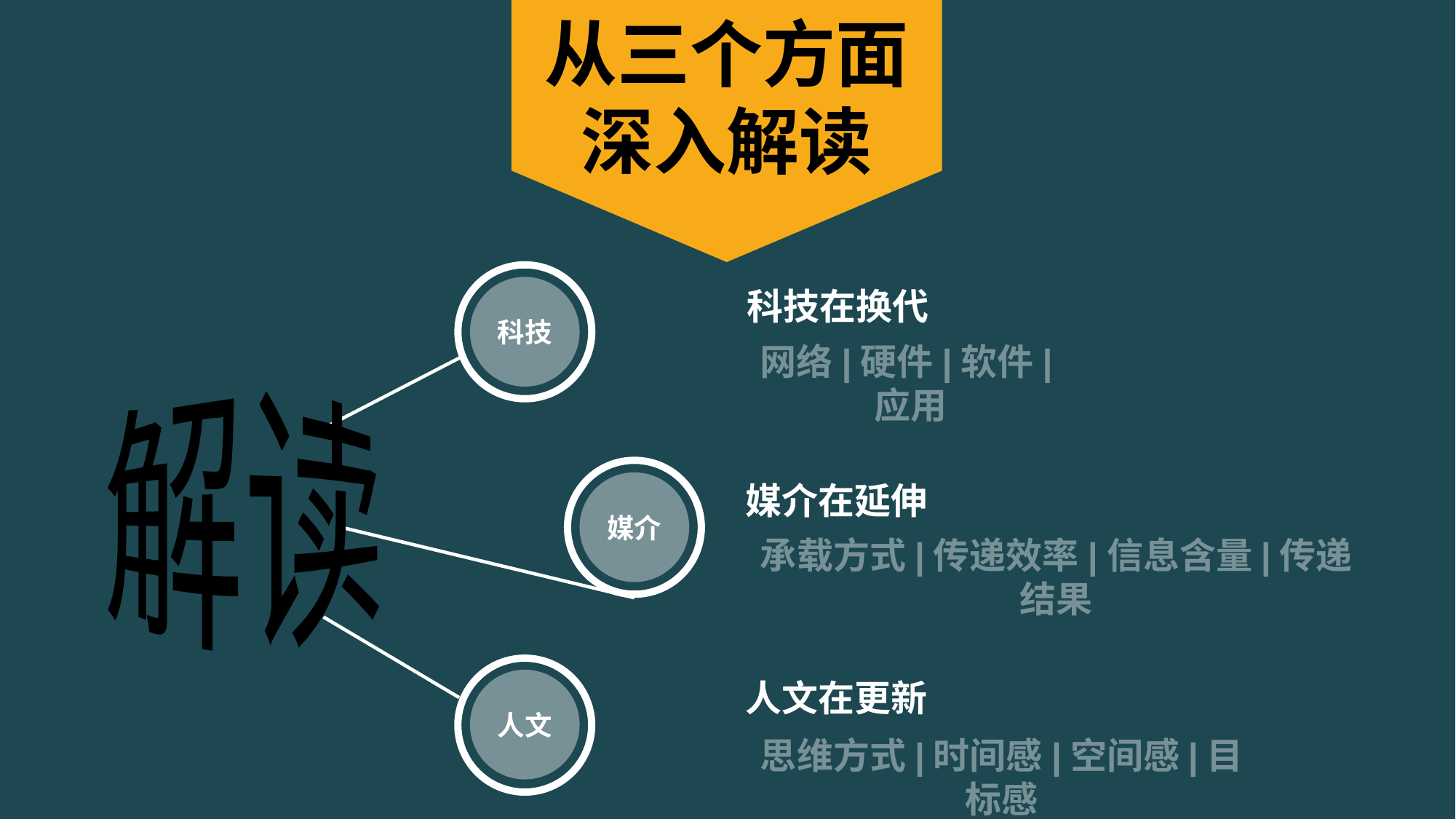

从三个方面
深入解读

科技
科技在换代
网络|硬件|软件|应用
解读

媒介
媒介在延伸
承载方式|传递效率|信息含量|传递结果

人文
人文在更新
思维方式|时间感|空间感|目标感